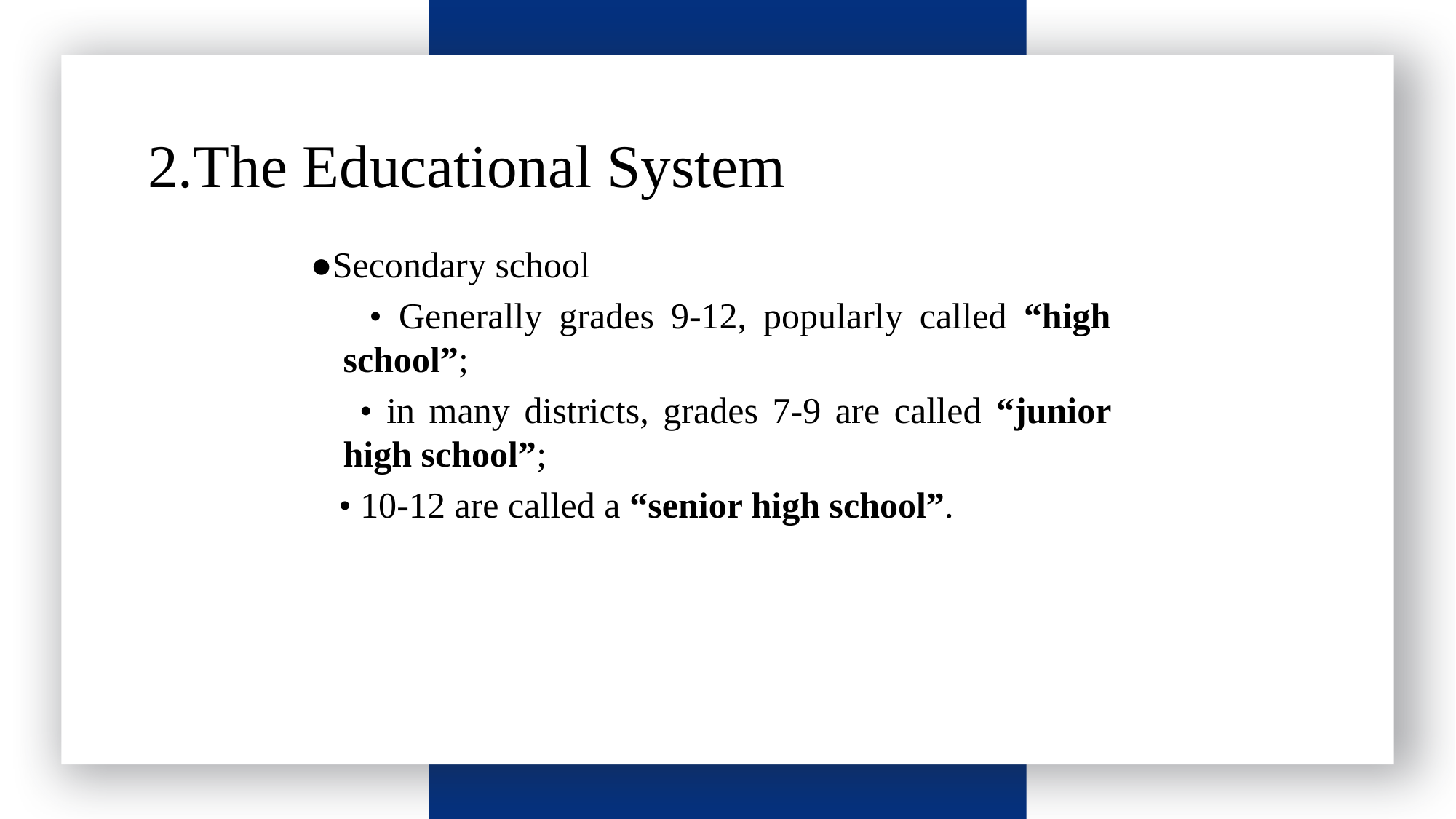

请输入标题
2.The Educational System
 ●Secondary school
    • Generally grades 9-12, popularly called “high school”;
    • in many districts, grades 7-9 are called “junior high school”;
    • 10-12 are called a “senior high school”.